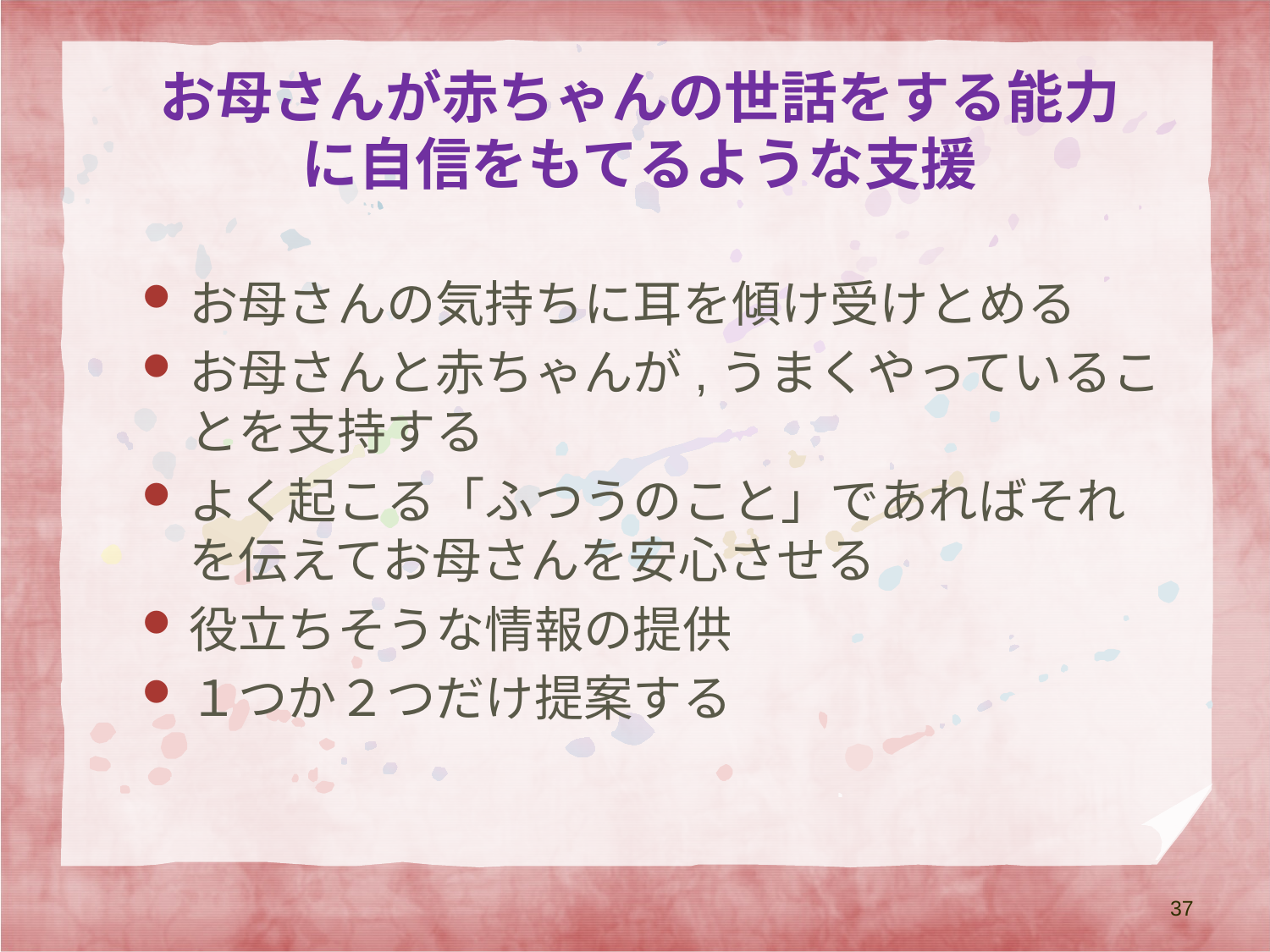

# お母さんが赤ちゃんの世話をする能力に自信をもてるような支援
お母さんの気持ちに耳を傾け受けとめる
お母さんと赤ちゃんが,うまくやっていることを支持する
よく起こる「ふつうのこと」であればそれを伝えてお母さんを安心させる
役立ちそうな情報の提供
１つか２つだけ提案する
37